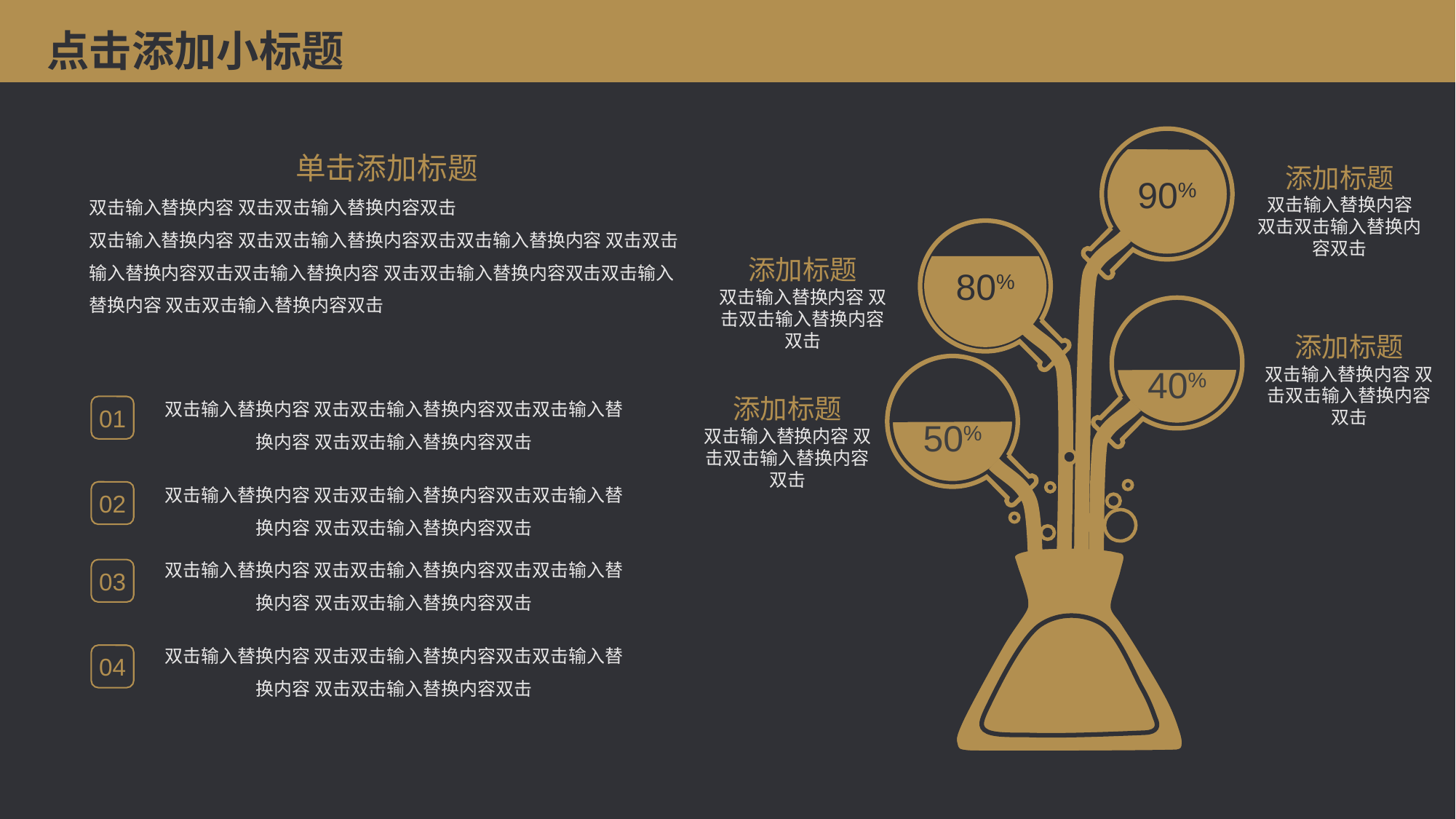

点击添加小标题

90%

单击添加标题
双击输入替换内容 双击双击输入替换内容双击
双击输入替换内容 双击双击输入替换内容双击双击输入替换内容 双击双击输入替换内容双击双击输入替换内容 双击双击输入替换内容双击双击输入替换内容 双击双击输入替换内容双击

添加标题
双击输入替换内容 双击双击输入替换内容双击

80%

添加标题
双击输入替换内容 双击双击输入替换内容双击

40%

添加标题
双击输入替换内容 双击双击输入替换内容双击

50%

双击输入替换内容 双击双击输入替换内容双击双击输入替换内容 双击双击输入替换内容双击

添加标题
双击输入替换内容 双击双击输入替换内容双击
01

双击输入替换内容 双击双击输入替换内容双击双击输入替换内容 双击双击输入替换内容双击

02
双击输入替换内容 双击双击输入替换内容双击双击输入替换内容 双击双击输入替换内容双击

03

双击输入替换内容 双击双击输入替换内容双击双击输入替换内容 双击双击输入替换内容双击

04